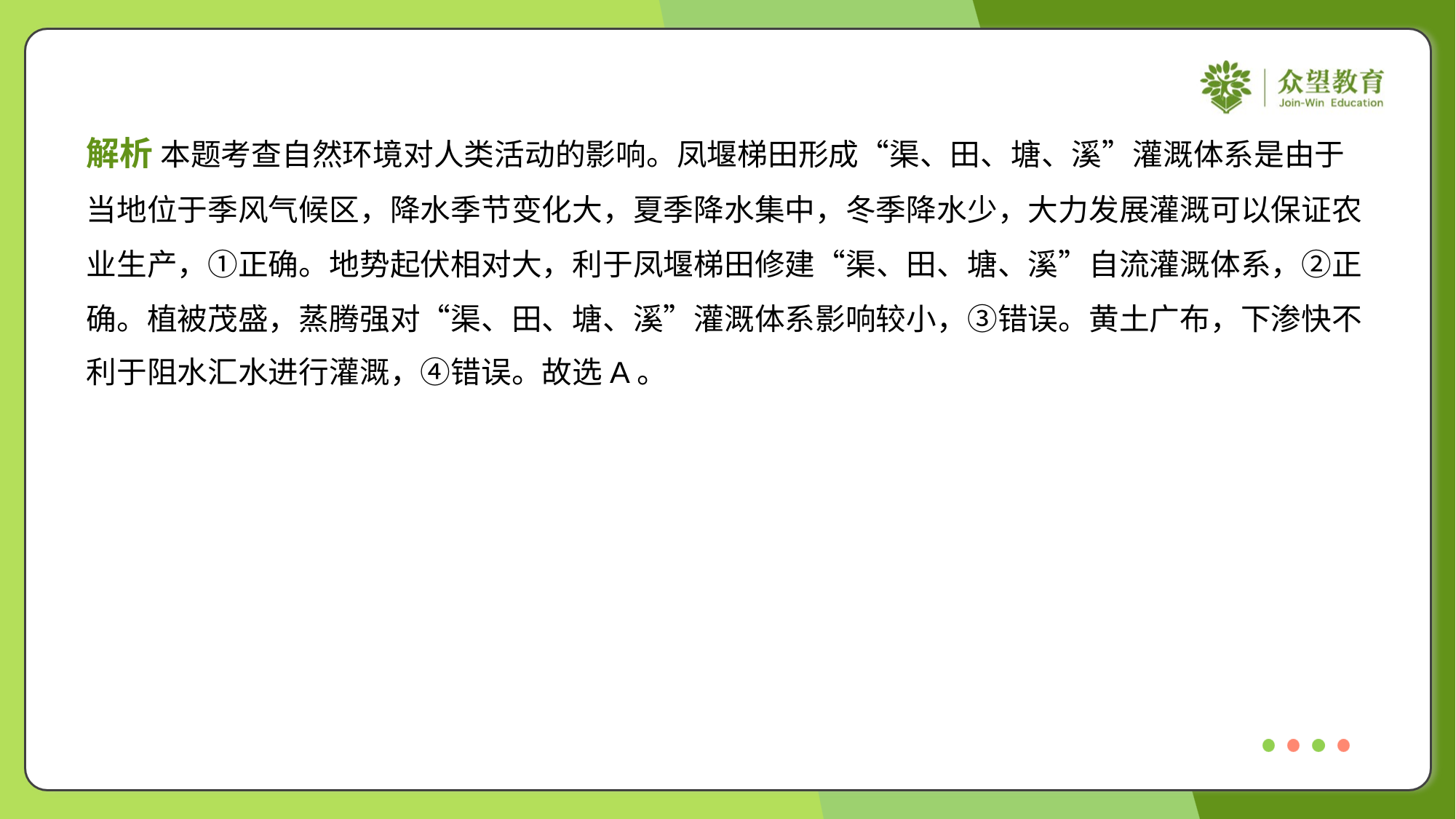

解析 本题考查自然环境对人类活动的影响。凤堰梯田形成“渠、田、塘、溪”灌溉体系是由于
当地位于季风气候区，降水季节变化大，夏季降水集中，冬季降水少，大力发展灌溉可以保证农
业生产，①正确。地势起伏相对大，利于凤堰梯田修建“渠、田、塘、溪”自流灌溉体系，②正
确。植被茂盛，蒸腾强对“渠、田、塘、溪”灌溉体系影响较小，③错误。黄土广布，下渗快不
利于阻水汇水进行灌溉，④错误。故选A。